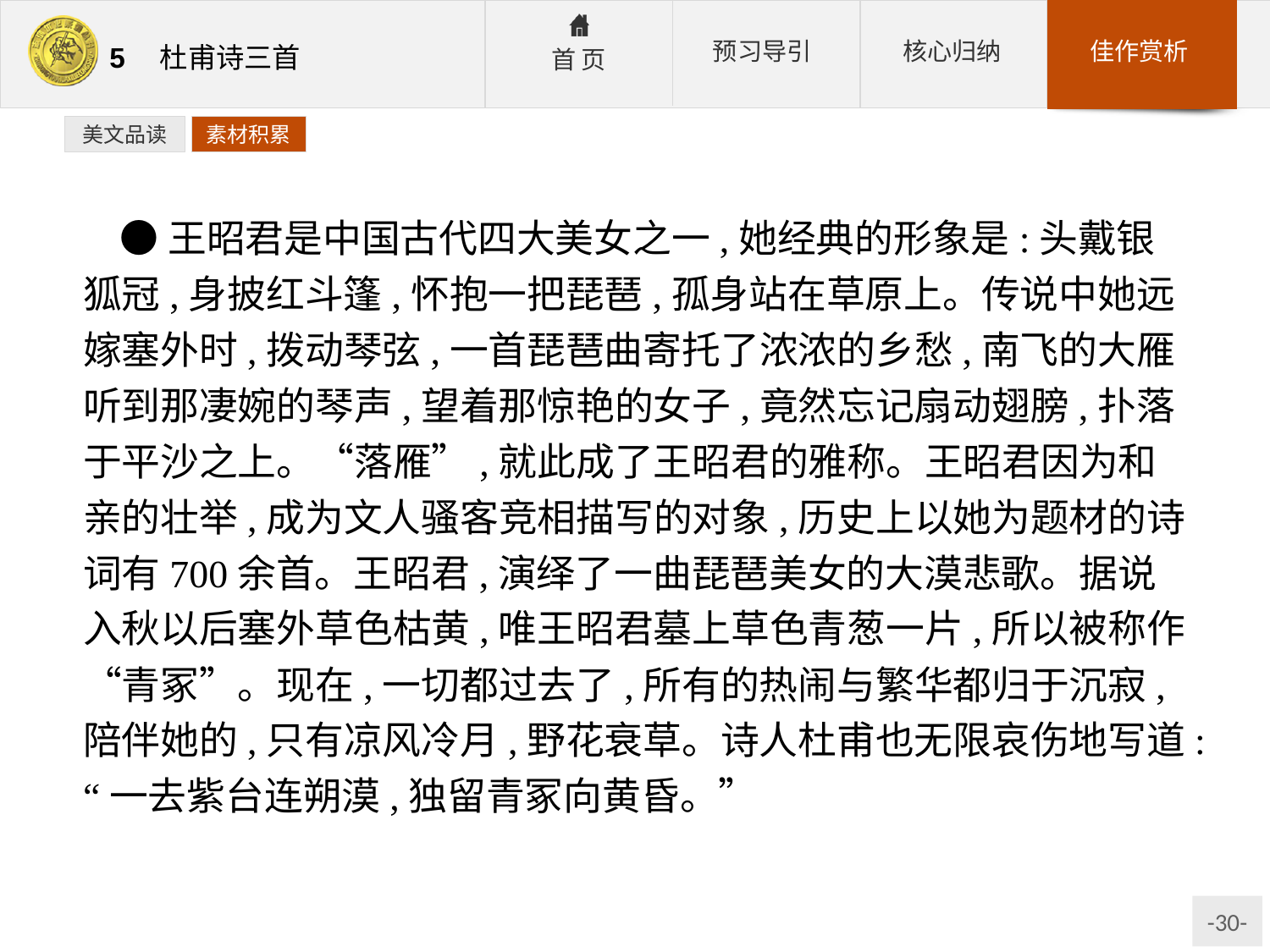

美文品读
素材积累
●王昭君是中国古代四大美女之一,她经典的形象是:头戴银狐冠,身披红斗篷,怀抱一把琵琶,孤身站在草原上。传说中她远嫁塞外时,拨动琴弦,一首琵琶曲寄托了浓浓的乡愁,南飞的大雁听到那凄婉的琴声,望着那惊艳的女子,竟然忘记扇动翅膀,扑落于平沙之上。“落雁”,就此成了王昭君的雅称。王昭君因为和亲的壮举,成为文人骚客竞相描写的对象,历史上以她为题材的诗词有700余首。王昭君,演绎了一曲琵琶美女的大漠悲歌。据说入秋以后塞外草色枯黄,唯王昭君墓上草色青葱一片,所以被称作“青冢”。现在,一切都过去了,所有的热闹与繁华都归于沉寂,陪伴她的,只有凉风冷月,野花衰草。诗人杜甫也无限哀伤地写道:“一去紫台连朔漠,独留青冢向黄昏。”